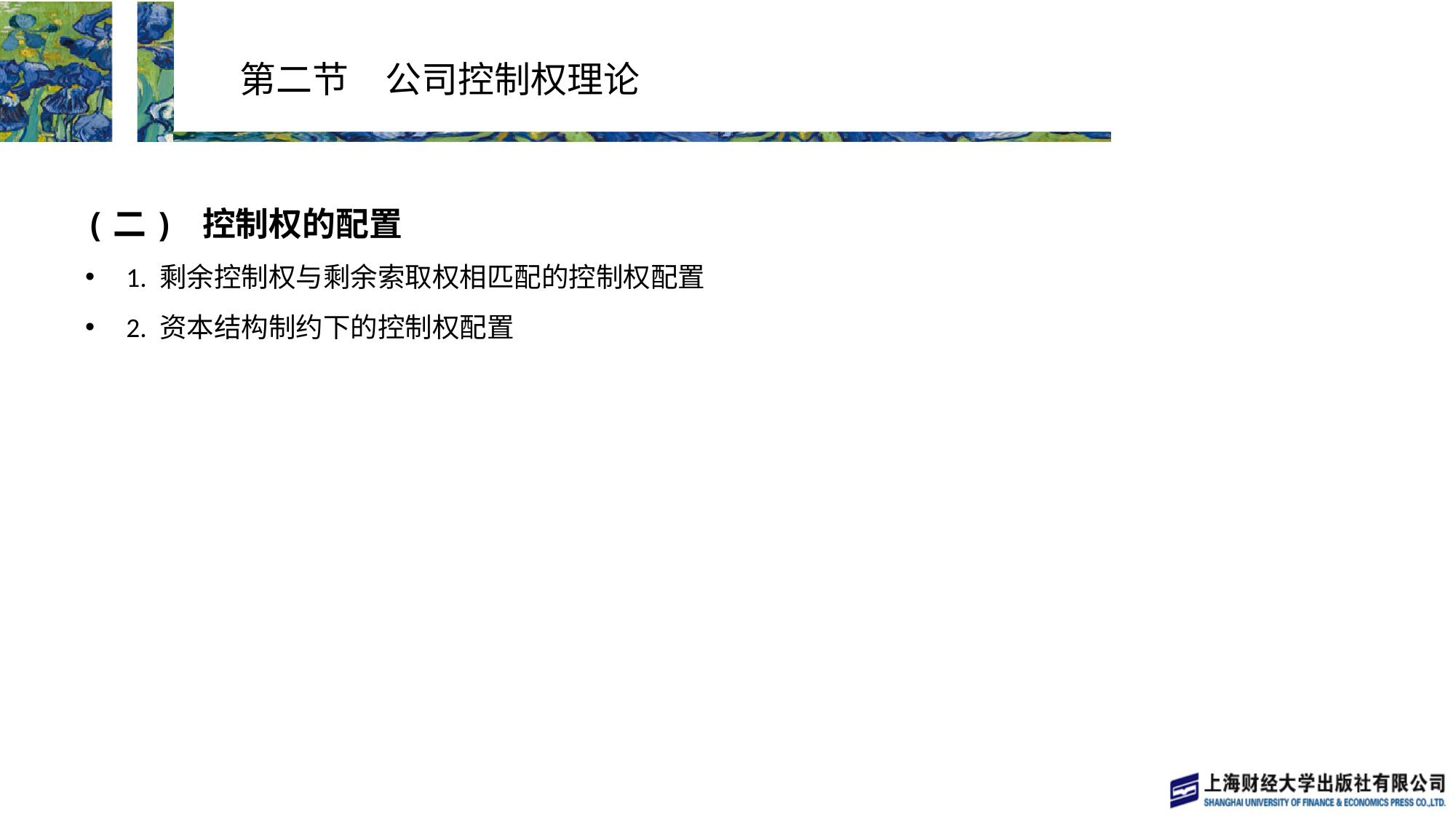

# 第二节　公司控制权理论
(二) 控制权的配置
1. 剩余控制权与剩余索取权相匹配的控制权配置
2. 资本结构制约下的控制权配置